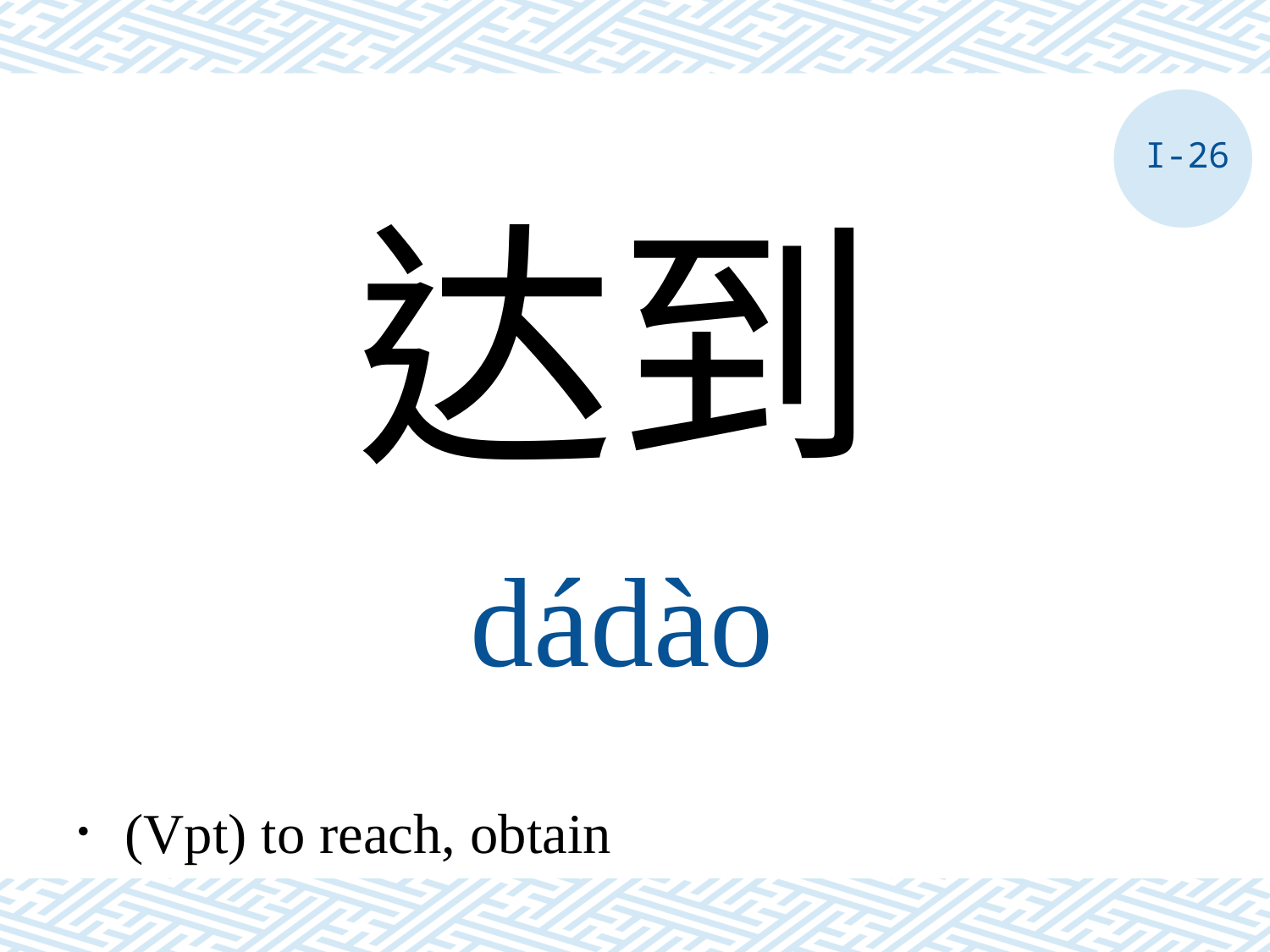

I-26

达到
dádào
．(Vpt) to reach, obtain